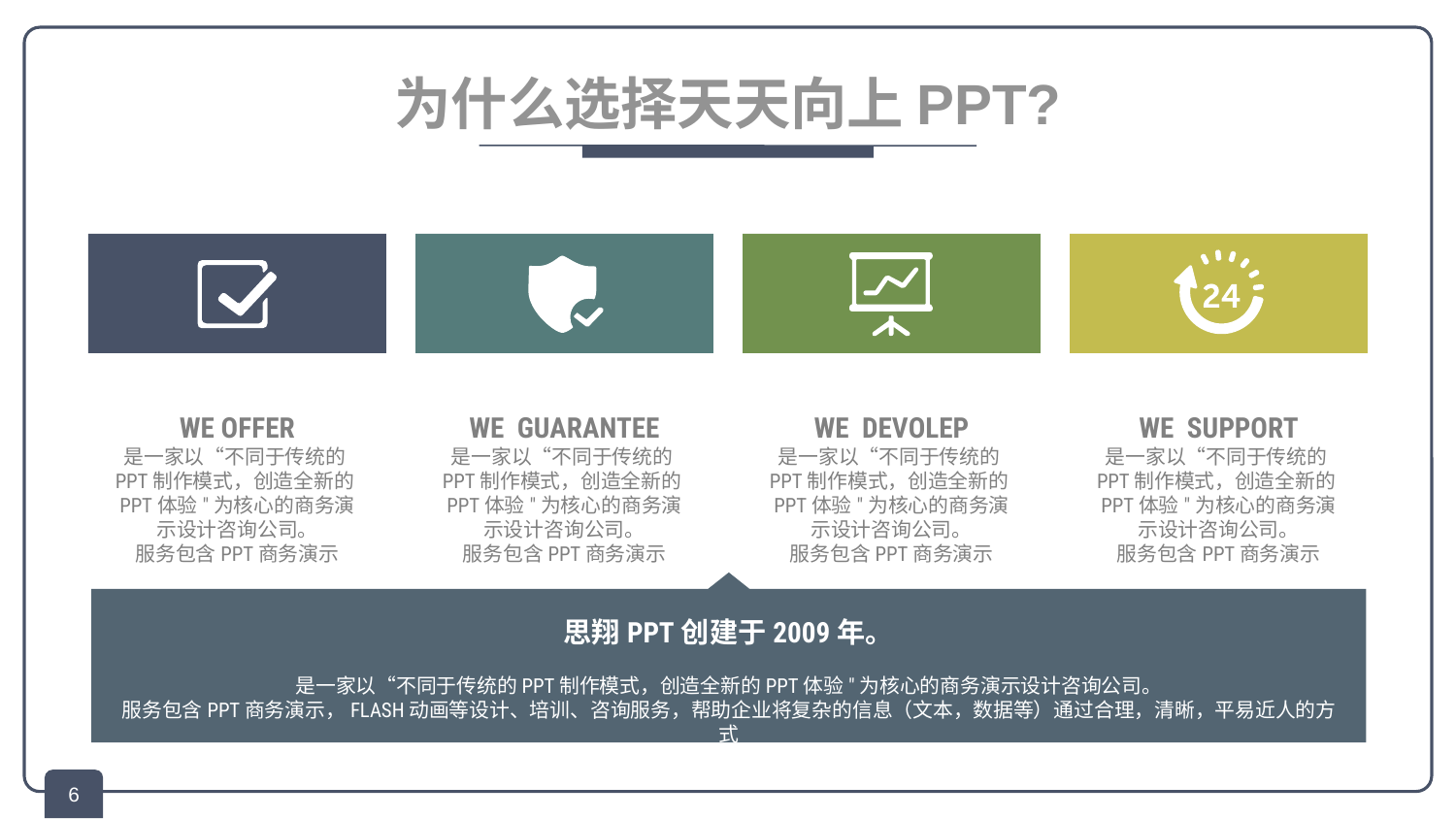

# 为什么选择天天向上PPT?

WE OFFER
是一家以“不同于传统的PPT制作模式，创造全新的PPT体验"为核心的商务演示设计咨询公司。
服务包含PPT商务演示
WE  GUARANTEE
是一家以“不同于传统的PPT制作模式，创造全新的PPT体验"为核心的商务演示设计咨询公司。
服务包含PPT商务演示
WE  DEVOLEP
是一家以“不同于传统的PPT制作模式，创造全新的PPT体验"为核心的商务演示设计咨询公司。
服务包含PPT商务演示
WE  SUPPORT
是一家以“不同于传统的PPT制作模式，创造全新的PPT体验"为核心的商务演示设计咨询公司。
服务包含PPT商务演示

思翔PPT创建于2009年。
是一家以“不同于传统的PPT制作模式，创造全新的PPT体验"为核心的商务演示设计咨询公司。
服务包含PPT商务演示，FLASH动画等设计、培训、咨询服务，帮助企业将复杂的信息（文本，数据等）通过合理，清晰，平易近人的方式